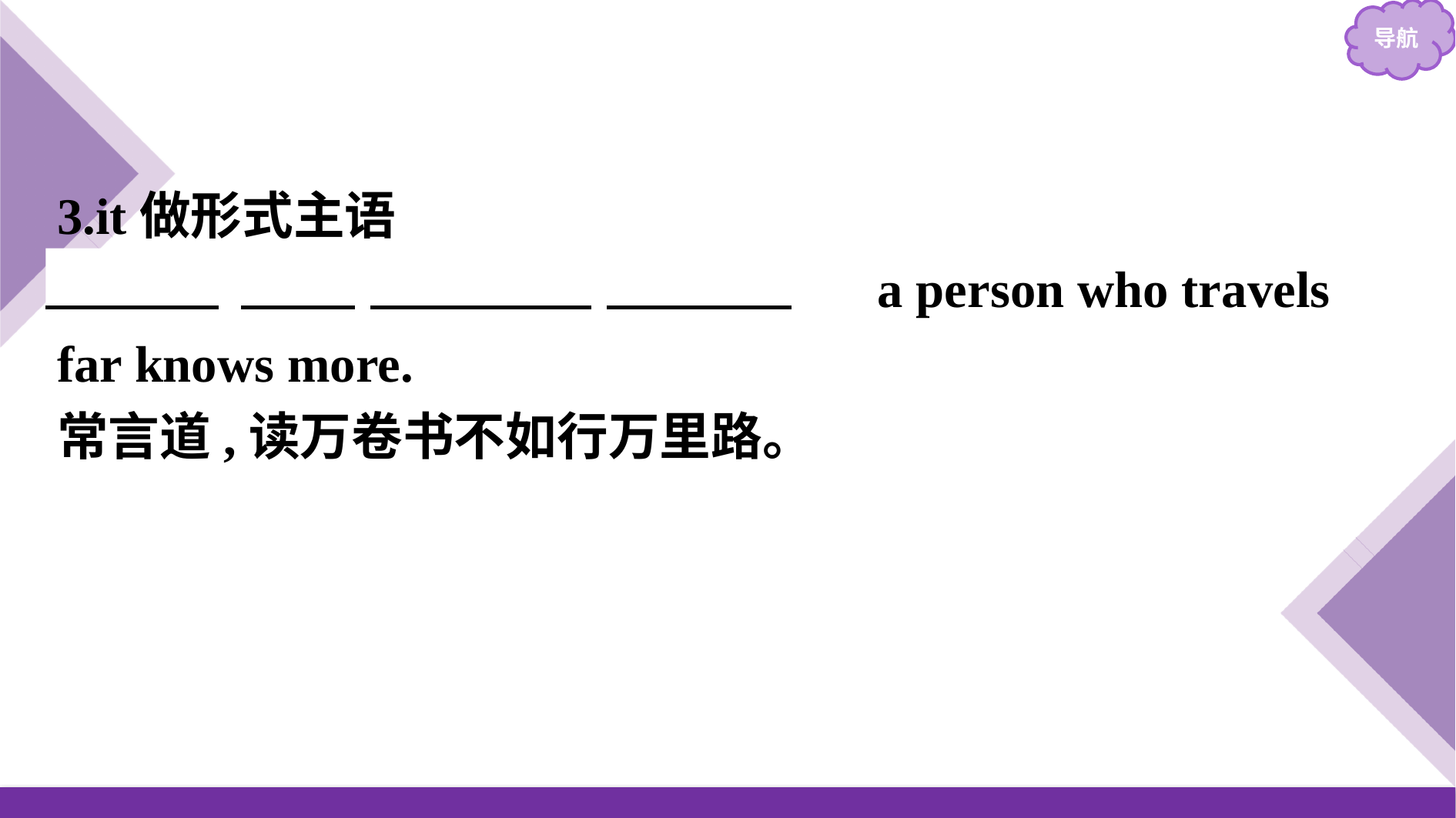

3.it做形式主语
　It　 　is　 　said　 　that　 a person who travels far knows more.
常言道,读万卷书不如行万里路。